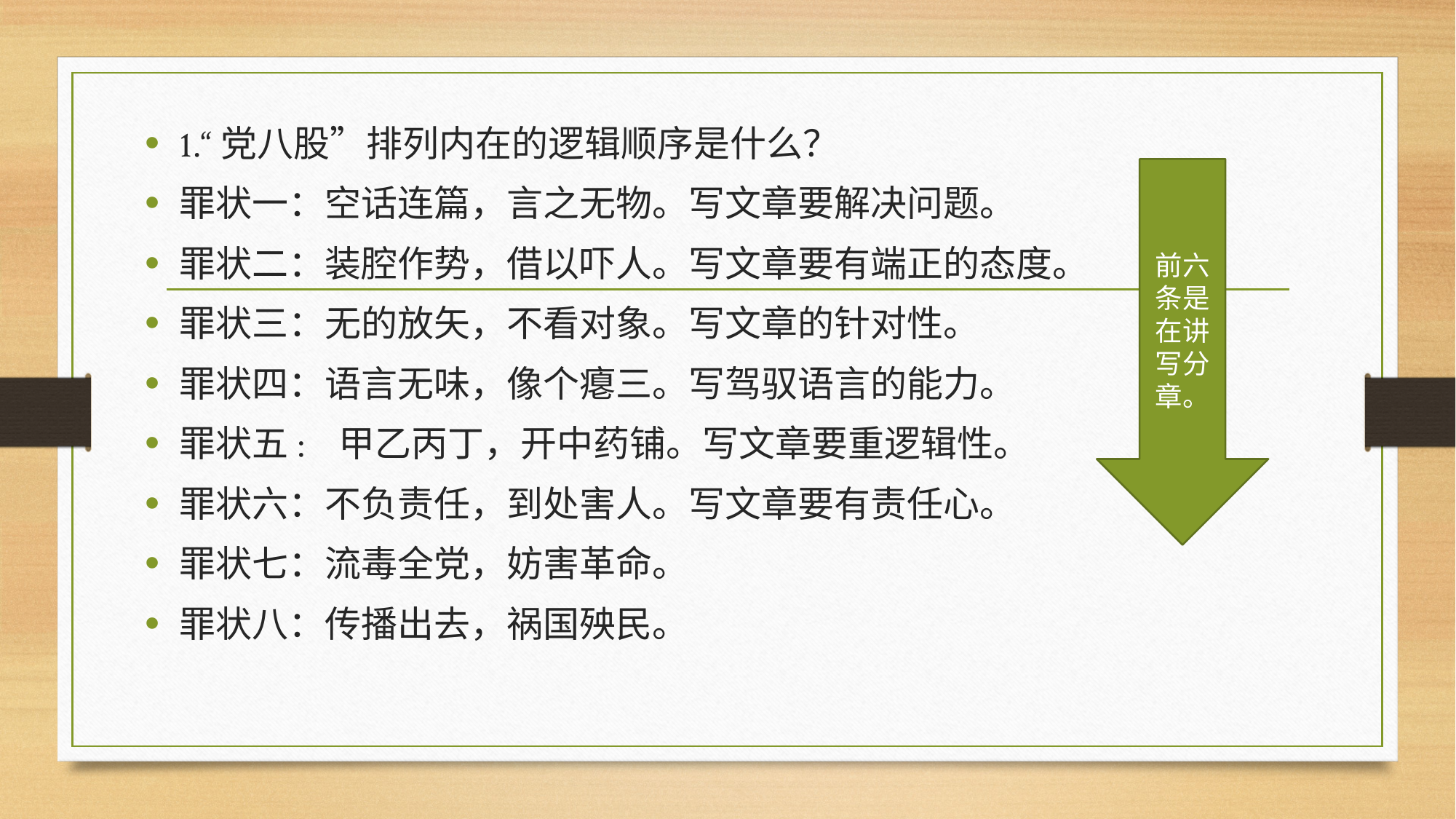

1.“党八股”排列内在的逻辑顺序是什么？
罪状一：空话连篇，言之无物。写文章要解决问题。
罪状二：装腔作势，借以吓人。写文章要有端正的态度。
罪状三：无的放矢，不看对象。写文章的针对性。
罪状四：语言无味，像个瘪三。写驾驭语言的能力。
罪状五:   甲乙丙丁，开中药铺。写文章要重逻辑性。
罪状六：不负责任，到处害人。写文章要有责任心。
罪状七：流毒全党，妨害革命。
罪状八：传播出去，祸国殃民。

前六条是在讲写分章。